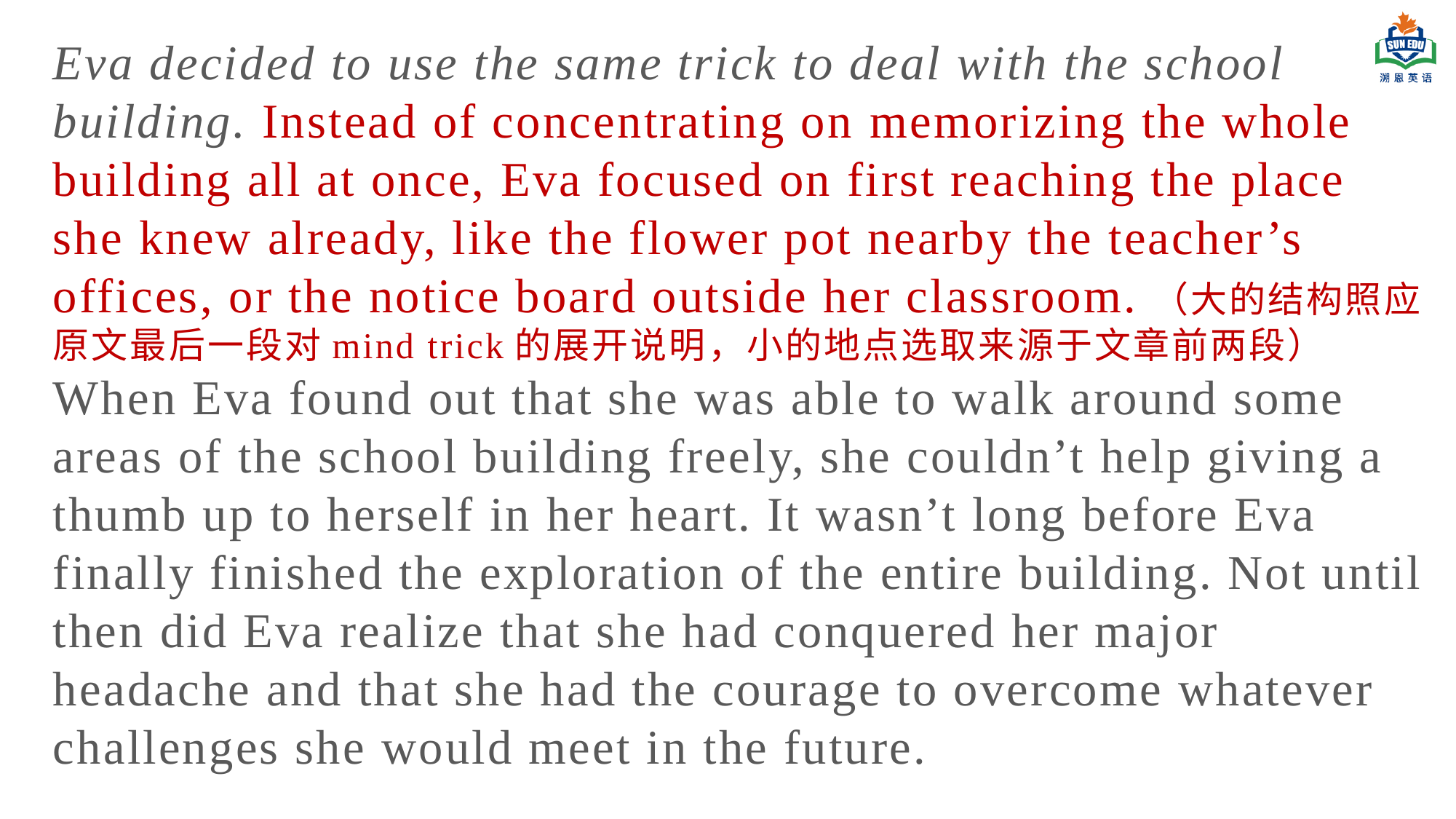

Eva decided to use the same trick to deal with the school building. Instead of concentrating on memorizing the whole building all at once, Eva focused on first reaching the place she knew already, like the flower pot nearby the teacher’s offices, or the notice board outside her classroom.（大的结构照应原文最后一段对mind trick的展开说明，小的地点选取来源于文章前两段） When Eva found out that she was able to walk around some areas of the school building freely, she couldn’t help giving a thumb up to herself in her heart. It wasn’t long before Eva finally finished the exploration of the entire building. Not until then did Eva realize that she had conquered her major headache and that she had the courage to overcome whatever challenges she would meet in the future.